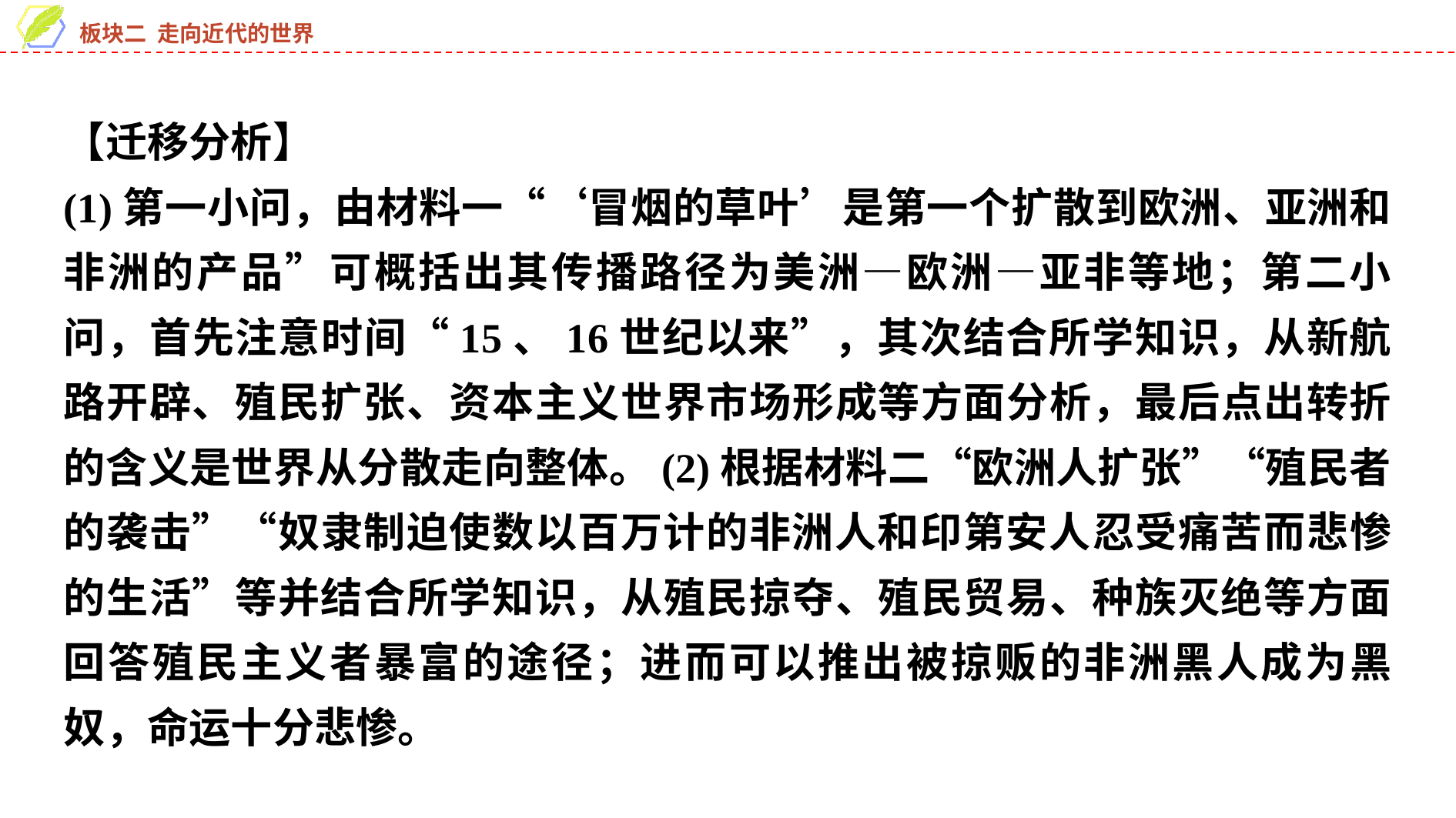

【迁移分析】
(1)第一小问，由材料一“‘冒烟的草叶’是第一个扩散到欧洲、亚洲和非洲的产品”可概括出其传播路径为美洲—欧洲—亚非等地；第二小问，首先注意时间“15、16世纪以来”，其次结合所学知识，从新航路开辟、殖民扩张、资本主义世界市场形成等方面分析，最后点出转折的含义是世界从分散走向整体。(2)根据材料二“欧洲人扩张”“殖民者的袭击”“奴隶制迫使数以百万计的非洲人和印第安人忍受痛苦而悲惨的生活”等并结合所学知识，从殖民掠夺、殖民贸易、种族灭绝等方面回答殖民主义者暴富的途径；进而可以推出被掠贩的非洲黑人成为黑奴，命运十分悲惨。